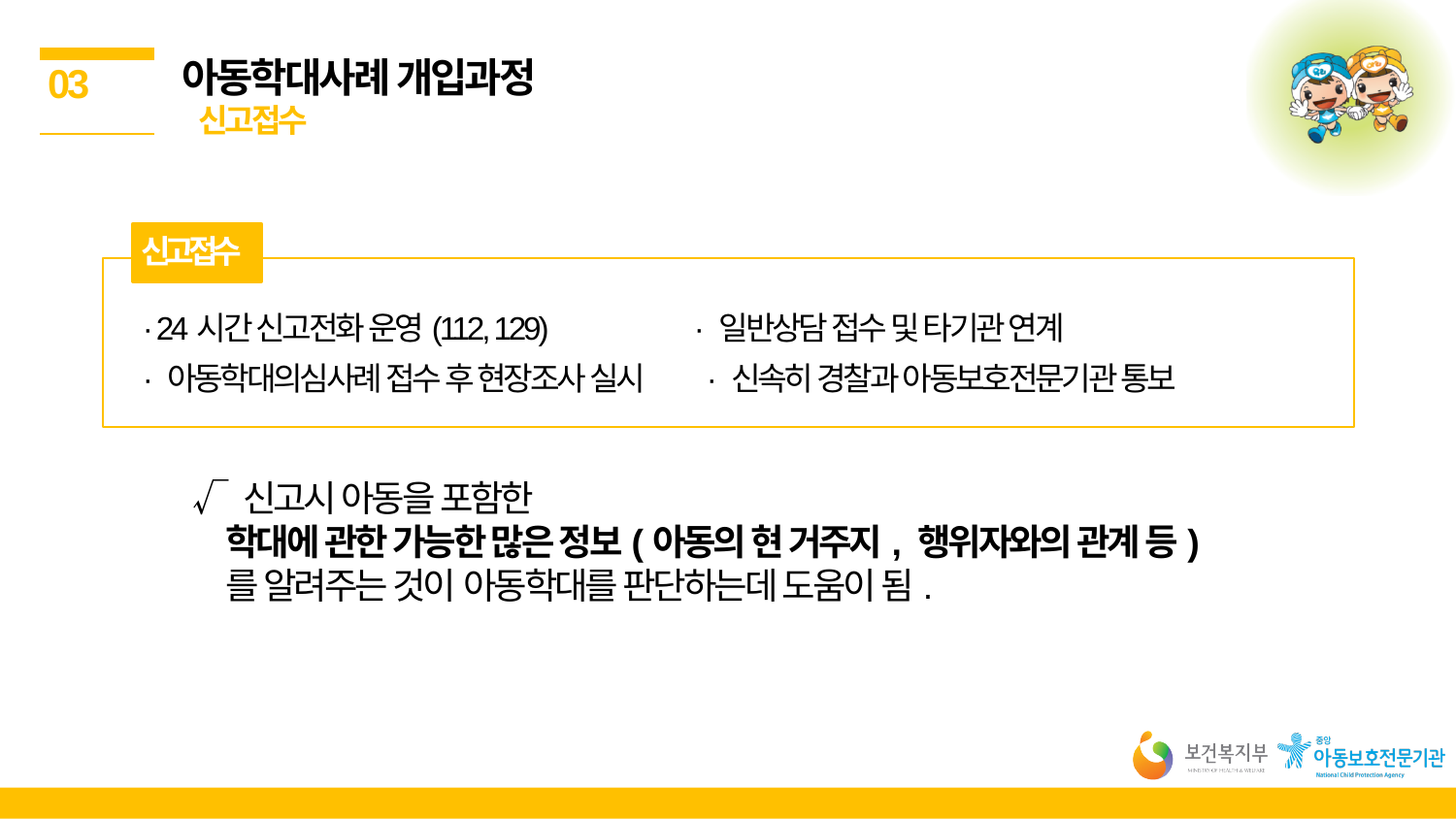

아동학대사례 개입과정
 신고접수
03
신고접수

· 24시간 신고전화 운영(112, 129)                         · 일반상담 접수 및 타기관 연계
· 아동학대의심사례 접수 후 현장조사 실시         · 신속히 경찰과 아동보호전문기관 통보
√ 신고시 아동을 포함한
   학대에 관한 가능한 많은 정보(아동의 현 거주지, 행위자와의 관계 등)
   를 알려주는 것이 아동학대를 판단하는데 도움이 됨.